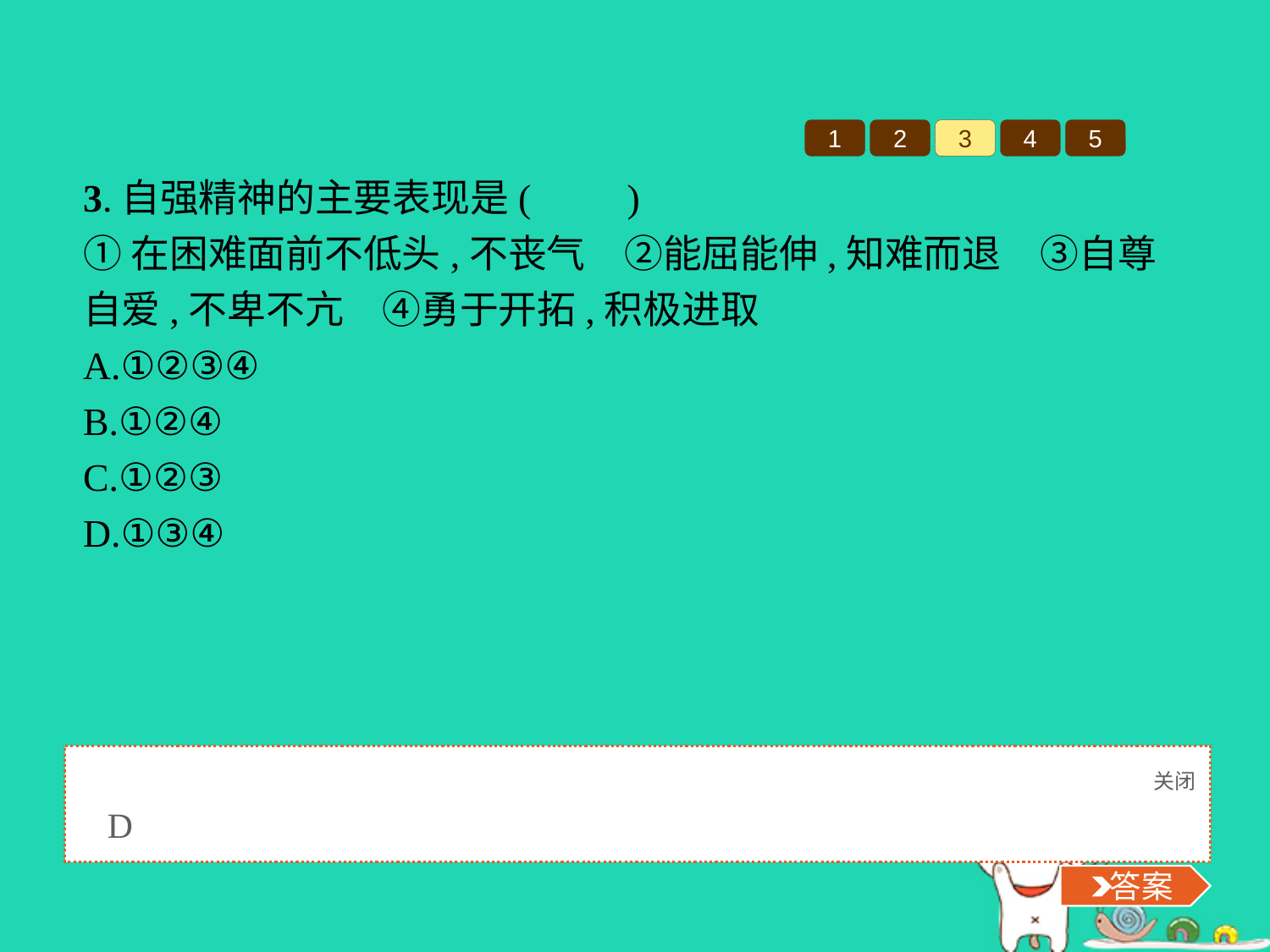

1
2
3
4
5
3.自强精神的主要表现是(　　)
①在困难面前不低头,不丧气　②能屈能伸,知难而退　③自尊自爱,不卑不亢　④勇于开拓,积极进取
A.①②③④
B.①②④
C.①②③
D.①③④

关闭
  答案

D
  答案